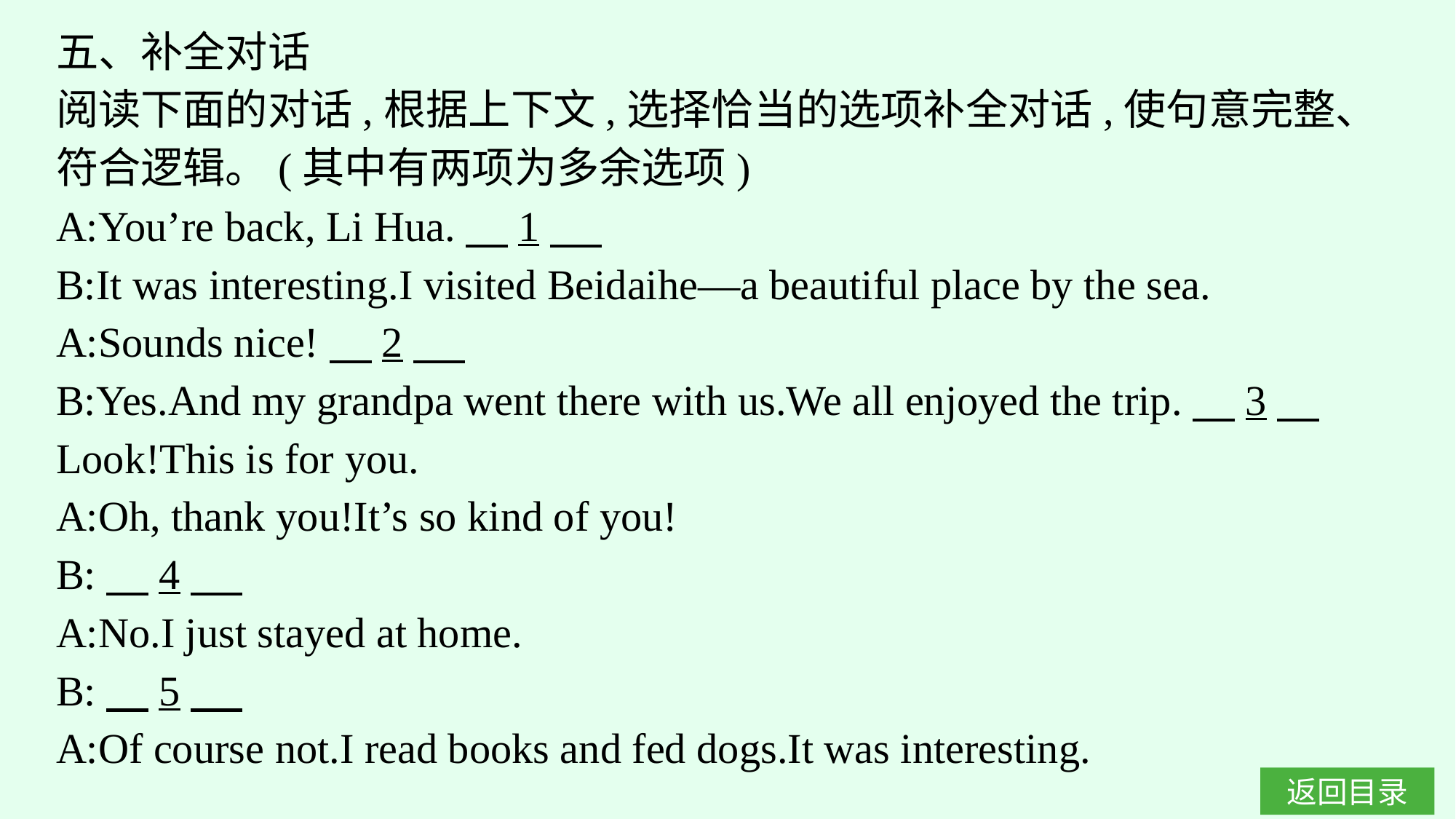

五、补全对话
阅读下面的对话,根据上下文,选择恰当的选项补全对话,使句意完整、符合逻辑。(其中有两项为多余选项)
A:You’re back, Li Hua.　1
B:It was interesting.I visited Beidaihe—a beautiful place by the sea.
A:Sounds nice!　2
B:Yes.And my grandpa went there with us.We all enjoyed the trip.　3　 Look!This is for you.
A:Oh, thank you!It’s so kind of you!
B:　4
A:No.I just stayed at home.
B:　5
A:Of course not.I read books and fed dogs.It was interesting.